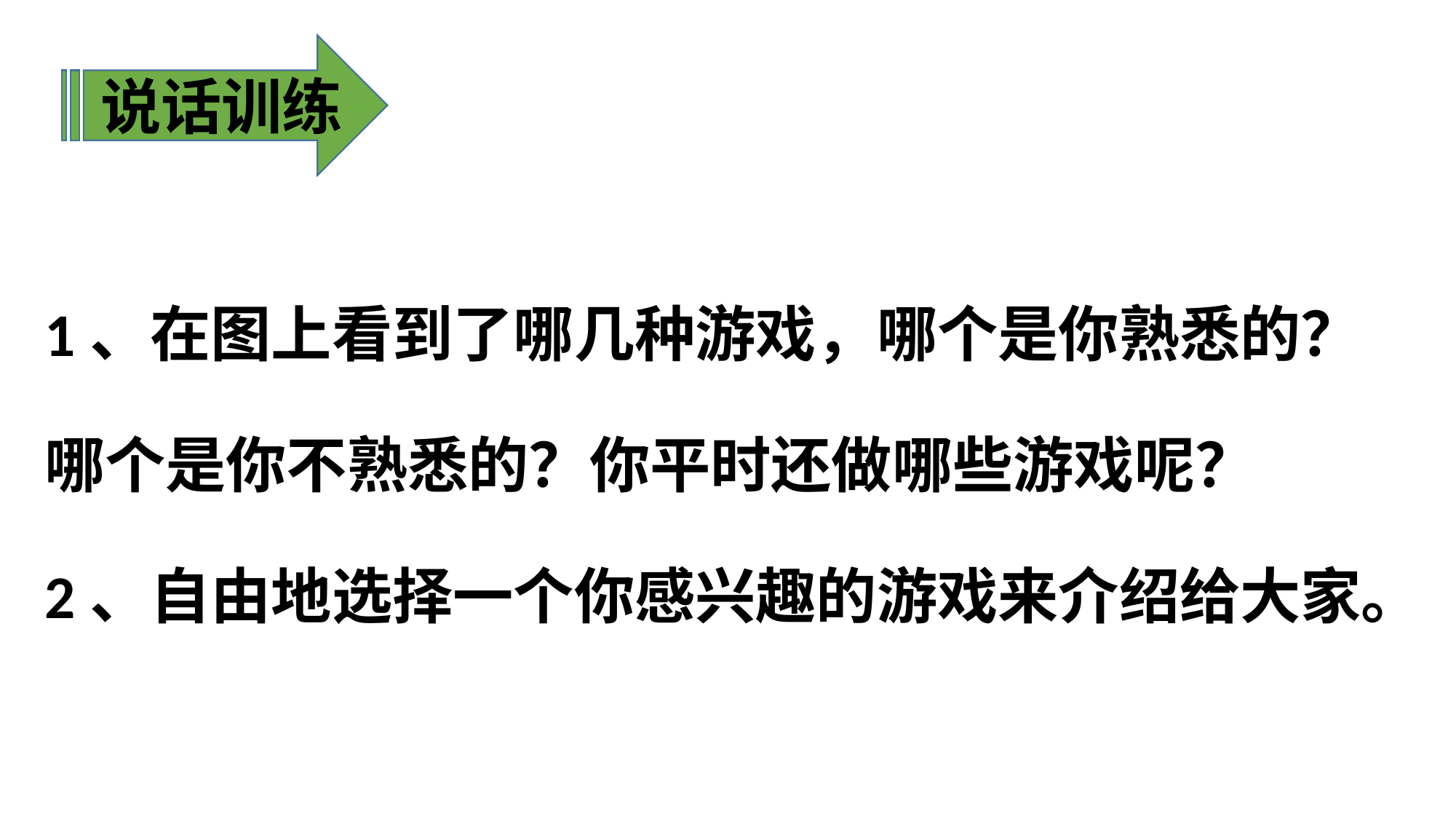

说话训练
1、在图上看到了哪几种游戏，哪个是你熟悉的？哪个是你不熟悉的？你平时还做哪些游戏呢？
2、自由地选择一个你感兴趣的游戏来介绍给大家。